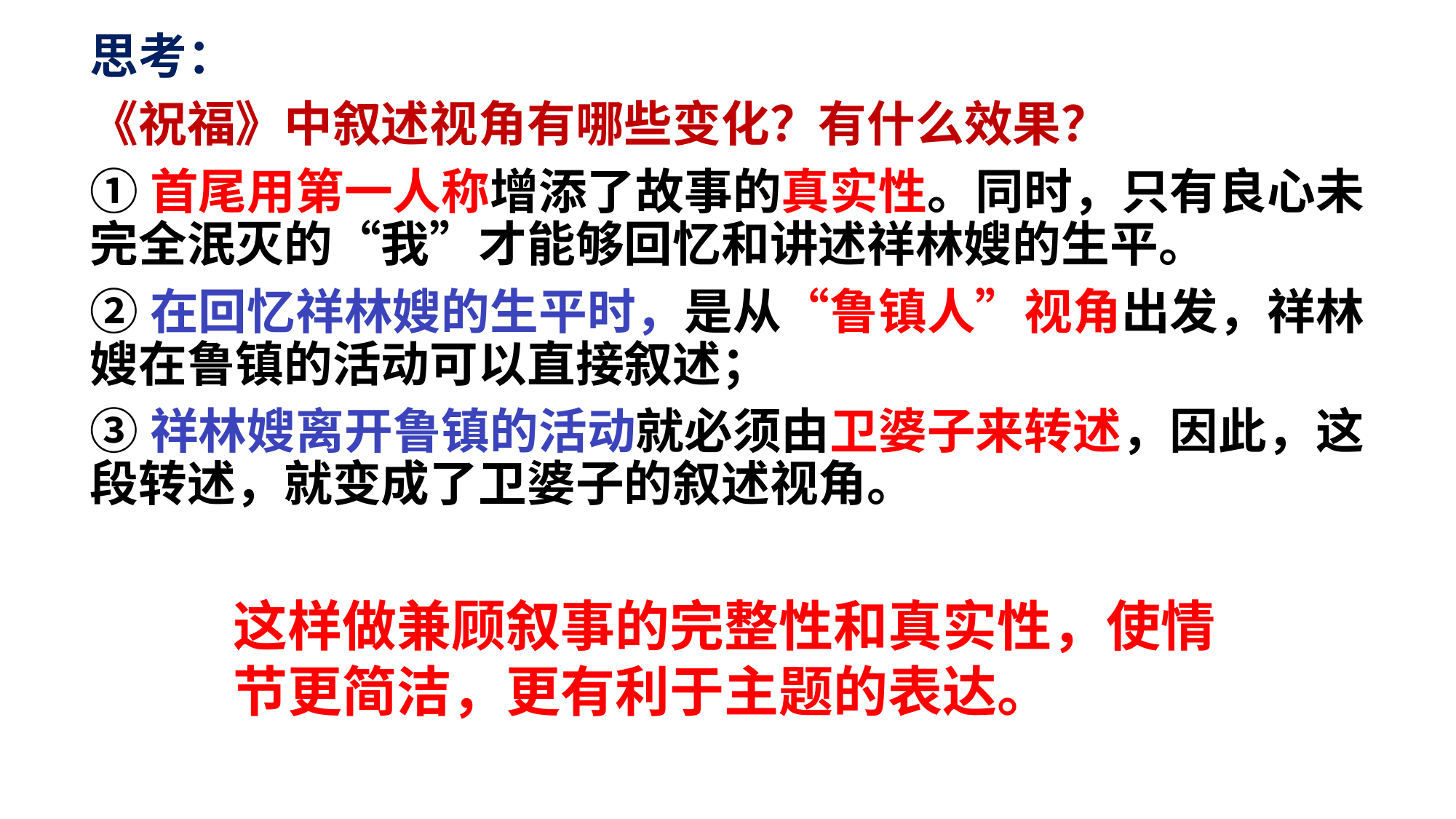

思考：
《祝福》中叙述视角有哪些变化？有什么效果？
①首尾用第一人称增添了故事的真实性。同时，只有良心未完全泯灭的“我”才能够回忆和讲述祥林嫂的生平。
②在回忆祥林嫂的生平时，是从“鲁镇人”视角出发，祥林嫂在鲁镇的活动可以直接叙述；
③祥林嫂离开鲁镇的活动就必须由卫婆子来转述，因此，这段转述，就变成了卫婆子的叙述视角。

这样做兼顾叙事的完整性和真实性，使情节更简洁，更有利于主题的表达。